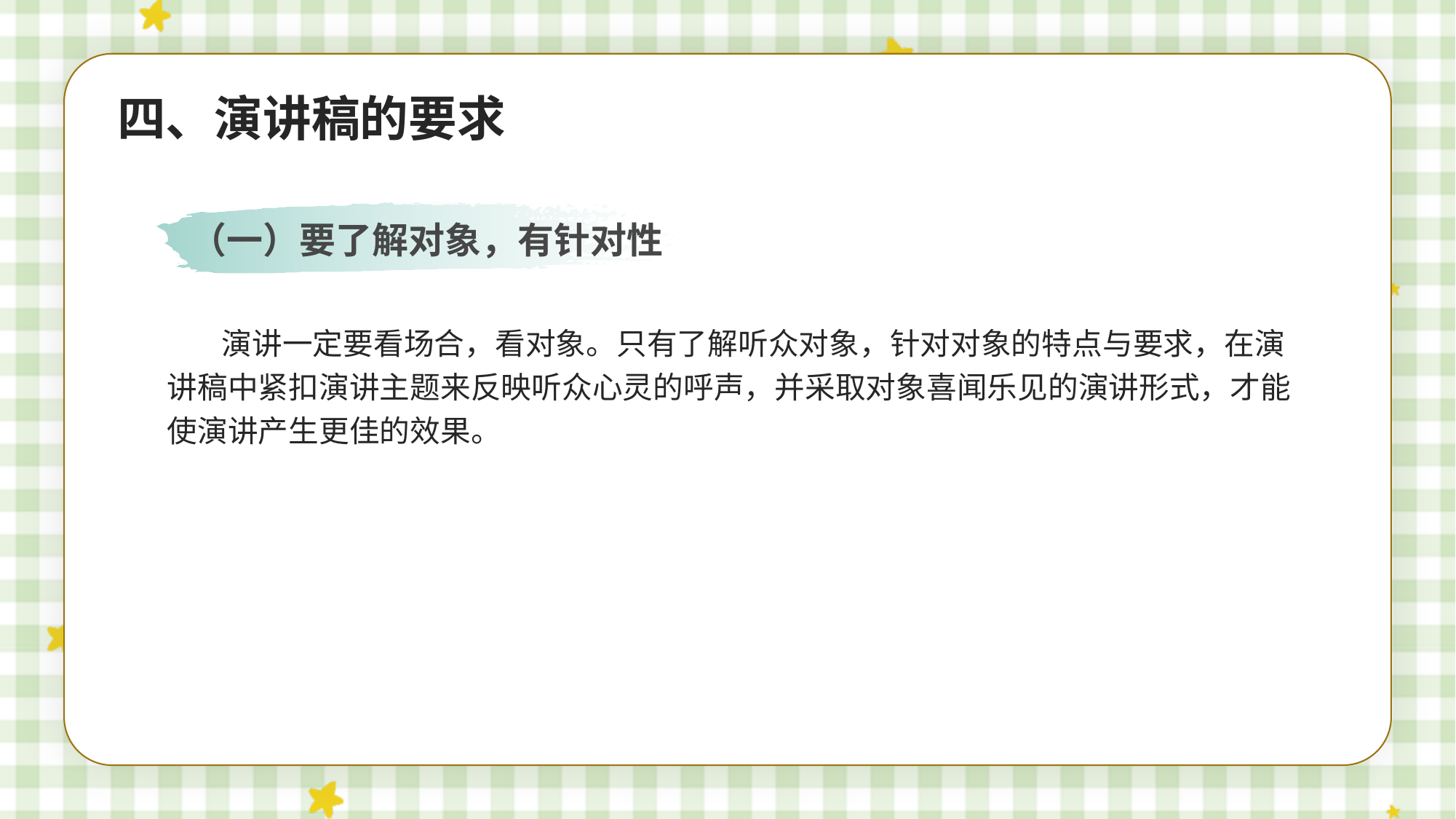

四、演讲稿的要求
（一）要了解对象，有针对性
演讲一定要看场合，看对象。只有了解听众对象，针对对象的特点与要求，在演讲稿中紧扣演讲主题来反映听众心灵的呼声，并采取对象喜闻乐见的演讲形式，才能使演讲产生更佳的效果。